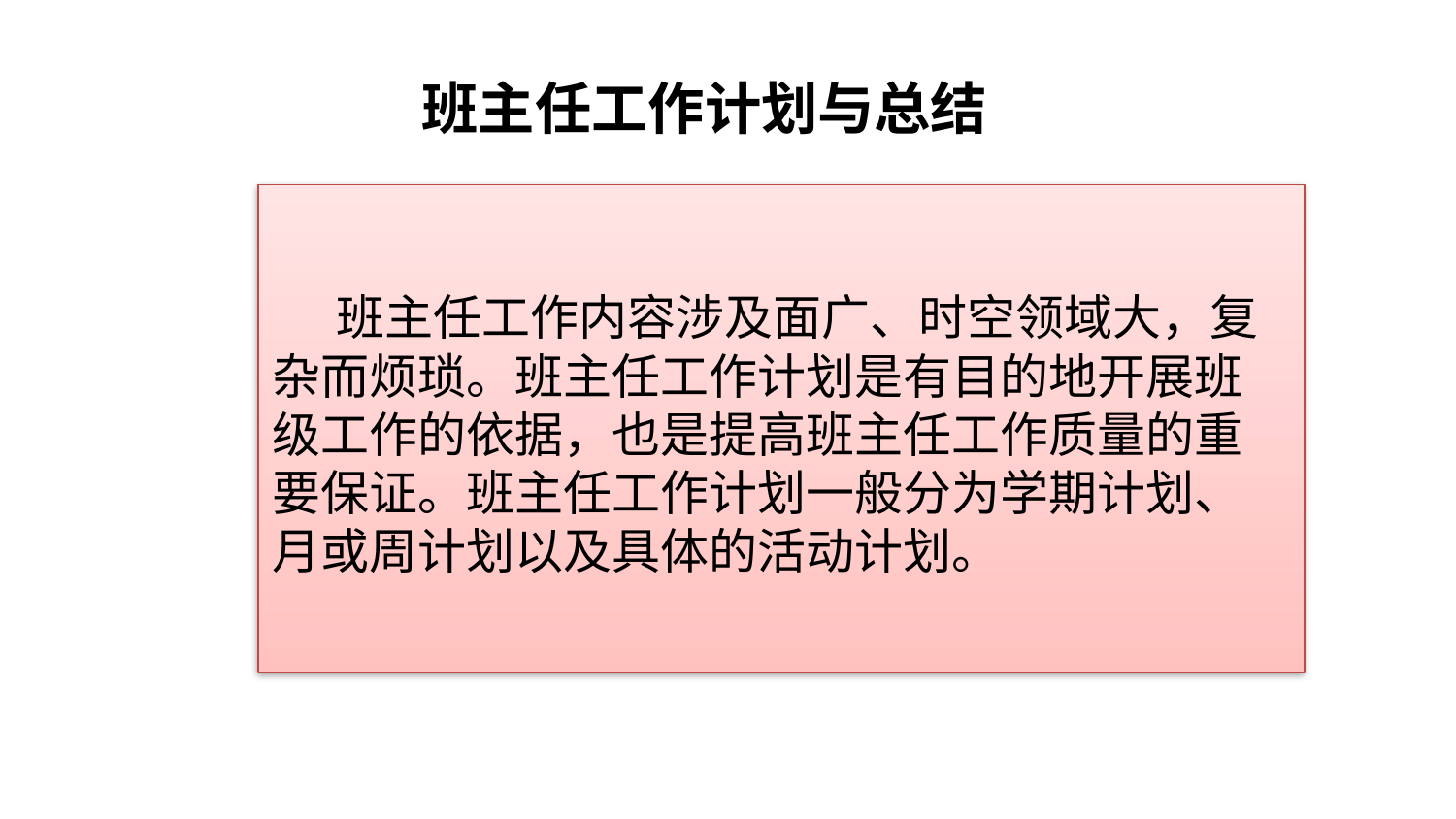

班主任工作计划与总结
    班主任工作内容涉及面广、时空领域大，复杂而烦琐。班主任工作计划是有目的地开展班级工作的依据，也是提高班主任工作质量的重要保证。班主任工作计划一般分为学期计划、月或周计划以及具体的活动计划。